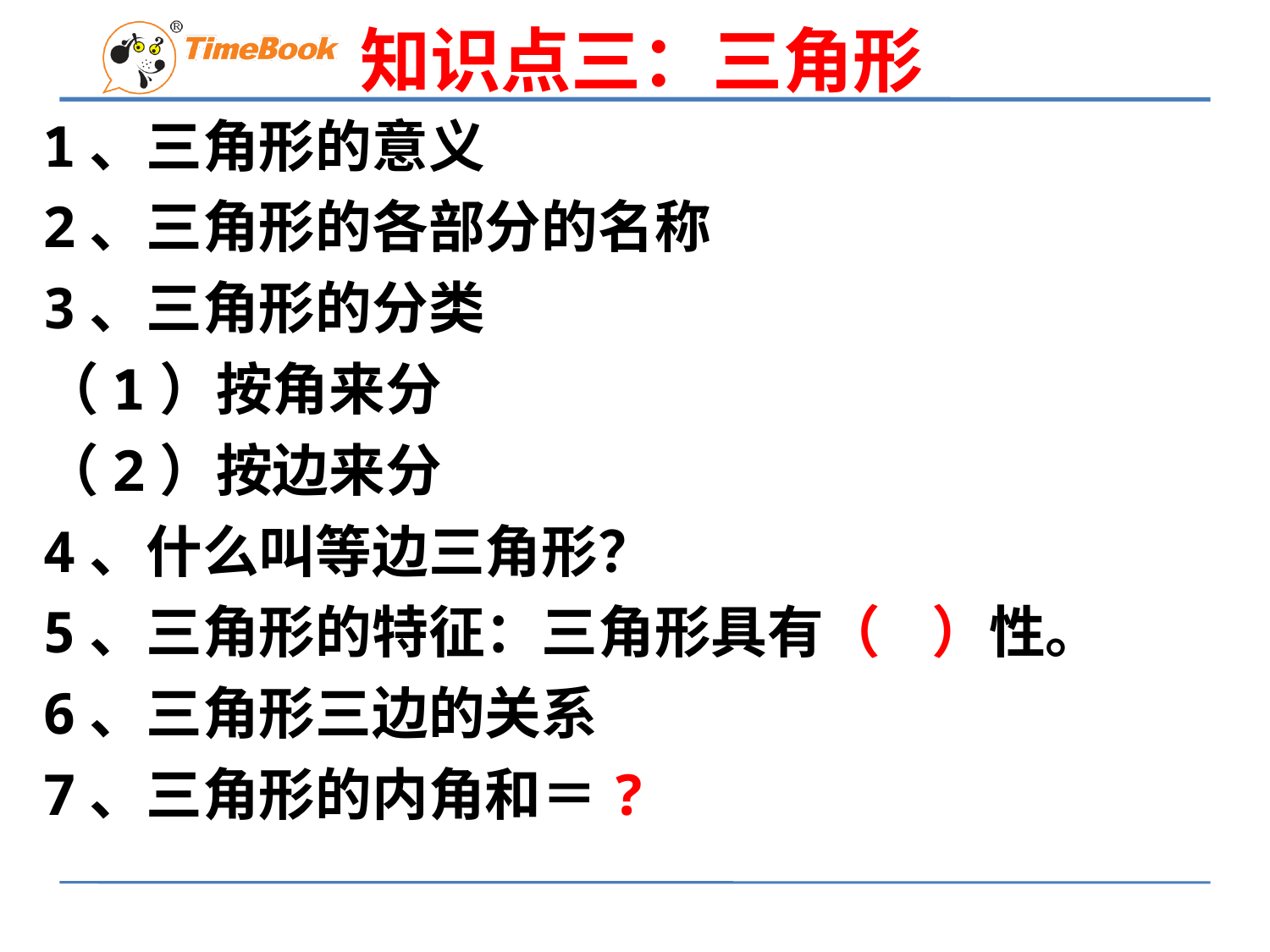

知识点三：三角形
1、三角形的意义
2、三角形的各部分的名称
3、三角形的分类
（1）按角来分
（2）按边来分
4、什么叫等边三角形？
5、三角形的特征：三角形具有（    ）性。
6、三角形三边的关系
7、三角形的内角和＝?